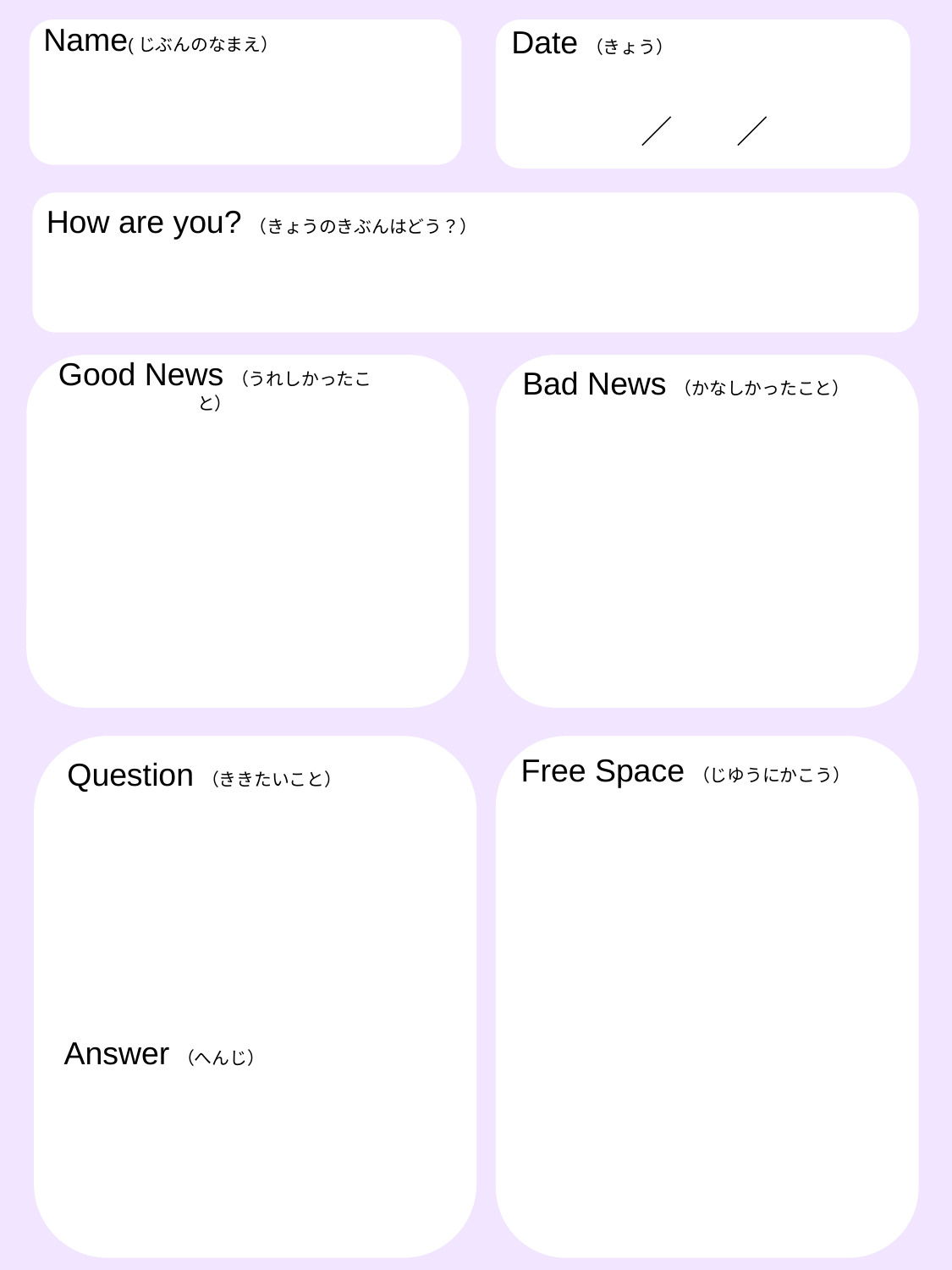

Date（きょう）
Name(じぶんのなまえ）

／　　／
How are you?（きょうのきぶんはどう？）

Good News（うれしかったこと）
Bad News（かなしかったこと）

Question（ききたいこと）
Free Space（じゆうにかこう）

Answer（へんじ）